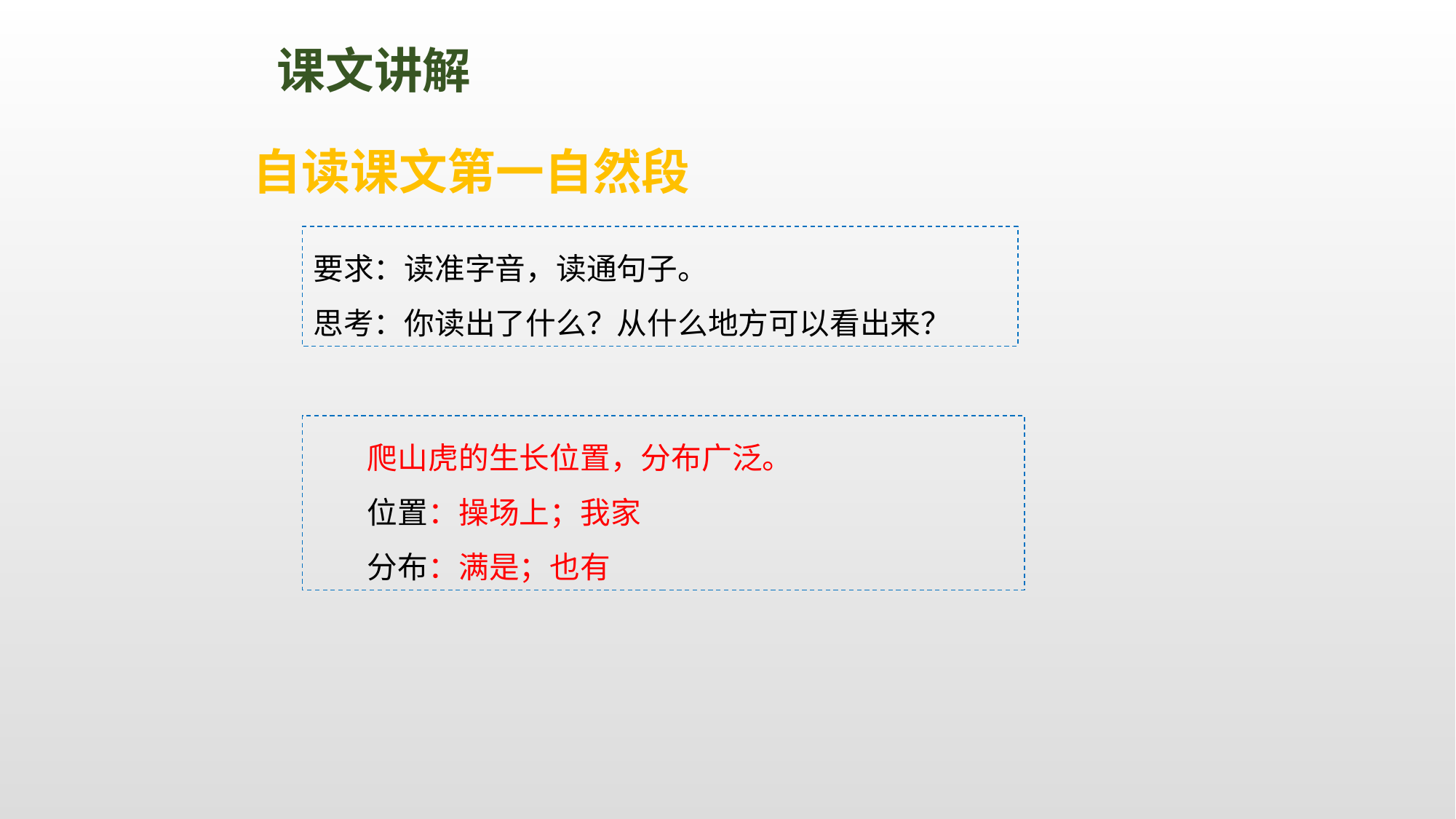

课文讲解
自读课文第一自然段
要求：读准字音，读通句子。
思考：你读出了什么？从什么地方可以看出来？
       爬山虎的生长位置，分布广泛。
       位置：操场上；我家
       分布：满是；也有